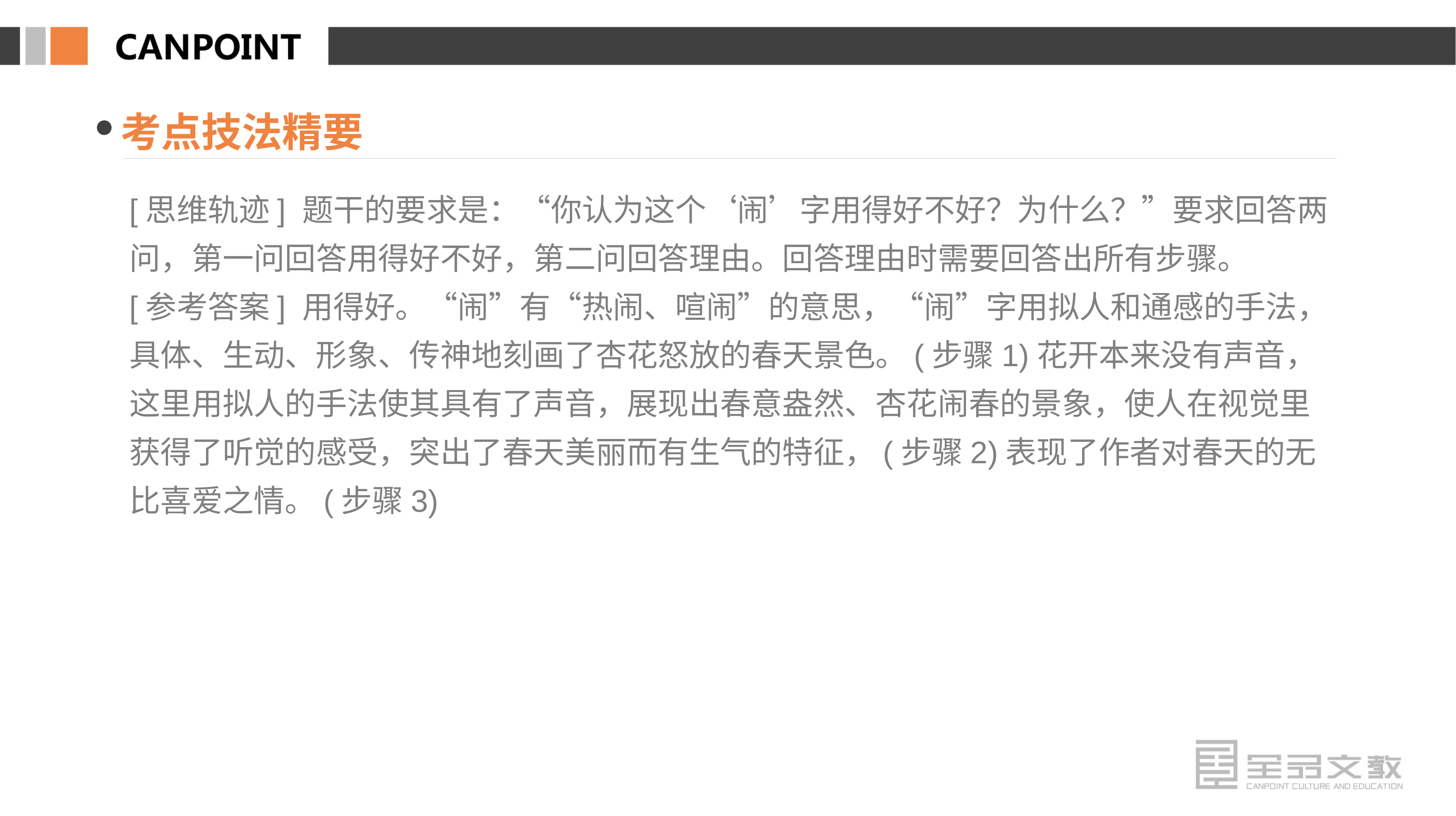

考点技法精要

[思维轨迹] 题干的要求是：“你认为这个‘闹’字用得好不好？为什么？”要求回答两问，第一问回答用得好不好，第二问回答理由。回答理由时需要回答出所有步骤。
[参考答案] 用得好。“闹”有“热闹、喧闹”的意思，“闹”字用拟人和通感的手法，具体、生动、形象、传神地刻画了杏花怒放的春天景色。(步骤1)花开本来没有声音，这里用拟人的手法使其具有了声音，展现出春意盎然、杏花闹春的景象，使人在视觉里获得了听觉的感受，突出了春天美丽而有生气的特征，(步骤2)表现了作者对春天的无比喜爱之情。(步骤3)